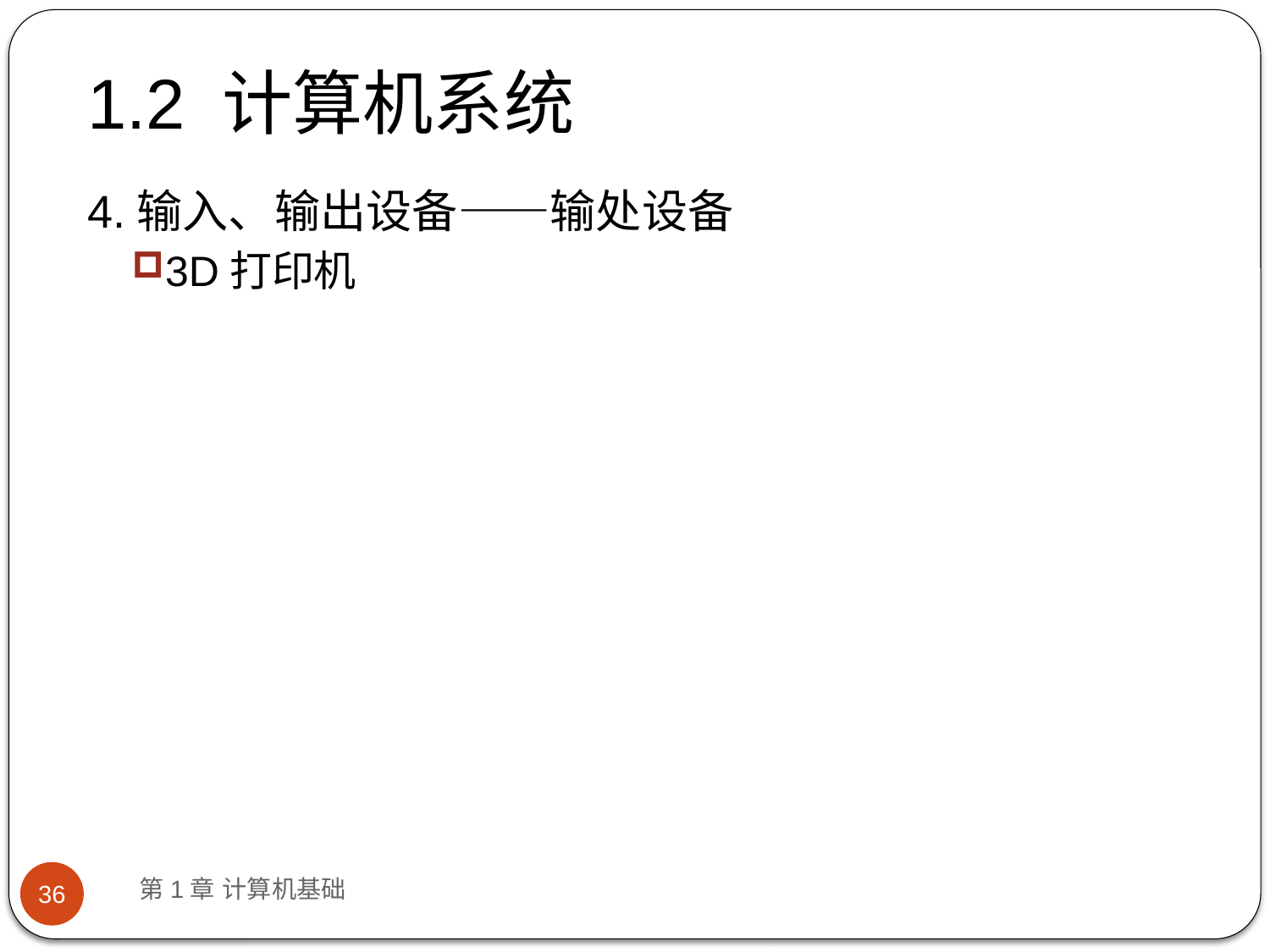

# 1.2 计算机系统
4.输入、输出设备——输处设备
3D打印机

第1章 计算机基础
36